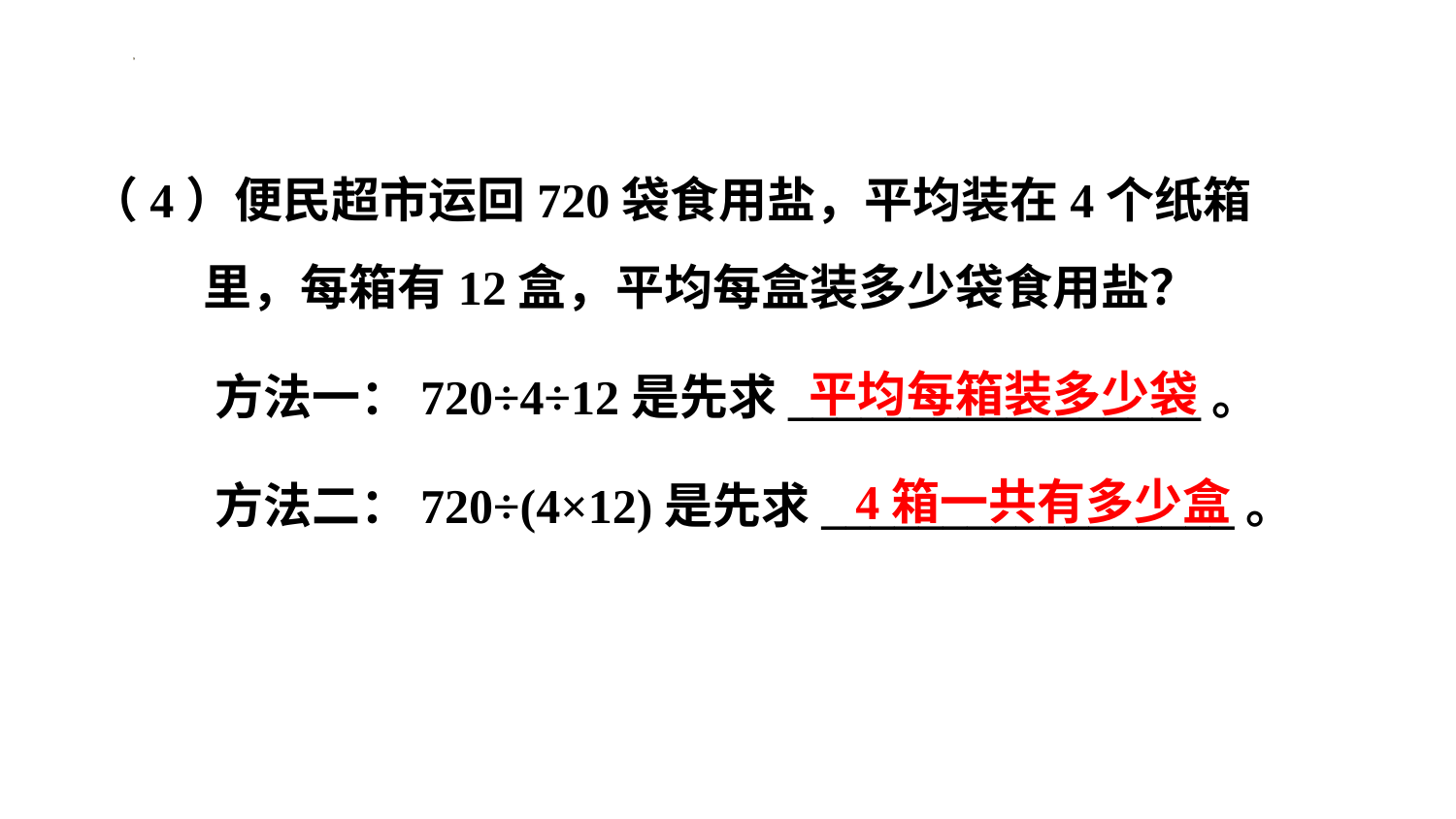

（4）便民超市运回720袋食用盐，平均装在4个纸箱里，每箱有12盒，平均每盒装多少袋食用盐？
平均每箱装多少袋
方法一：720÷4÷12是先求_________________。
4箱一共有多少盒
方法二：720÷(4×12)是先求_________________。